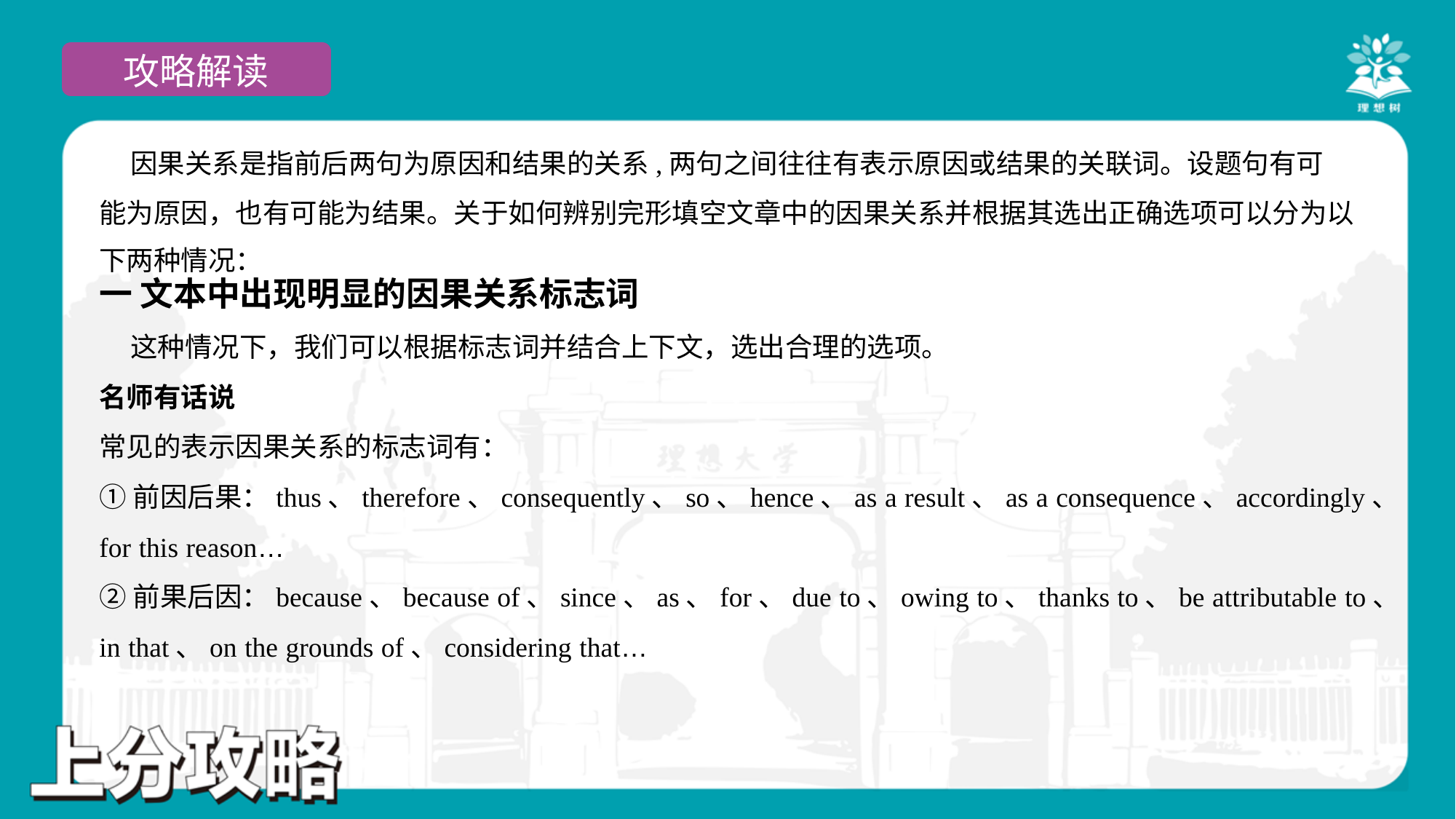

因果关系是指前后两句为原因和结果的关系,两句之间往往有表示原因或结果的关联词。设题句有可
能为原因，也有可能为结果。关于如何辨别完形填空文章中的因果关系并根据其选出正确选项可以分为以
下两种情况：
一 文本中出现明显的因果关系标志词
    这种情况下，我们可以根据标志词并结合上下文，选出合理的选项。
名师有话说
常见的表示因果关系的标志词有：
①前因后果：thus、therefore、consequently、so、hence、as a result、as a consequence、accordingly、
for this reason…
②前果后因：because、because of、since、as、for、due to、owing to、thanks to、be attributable to、
in that、on the grounds of、considering that…